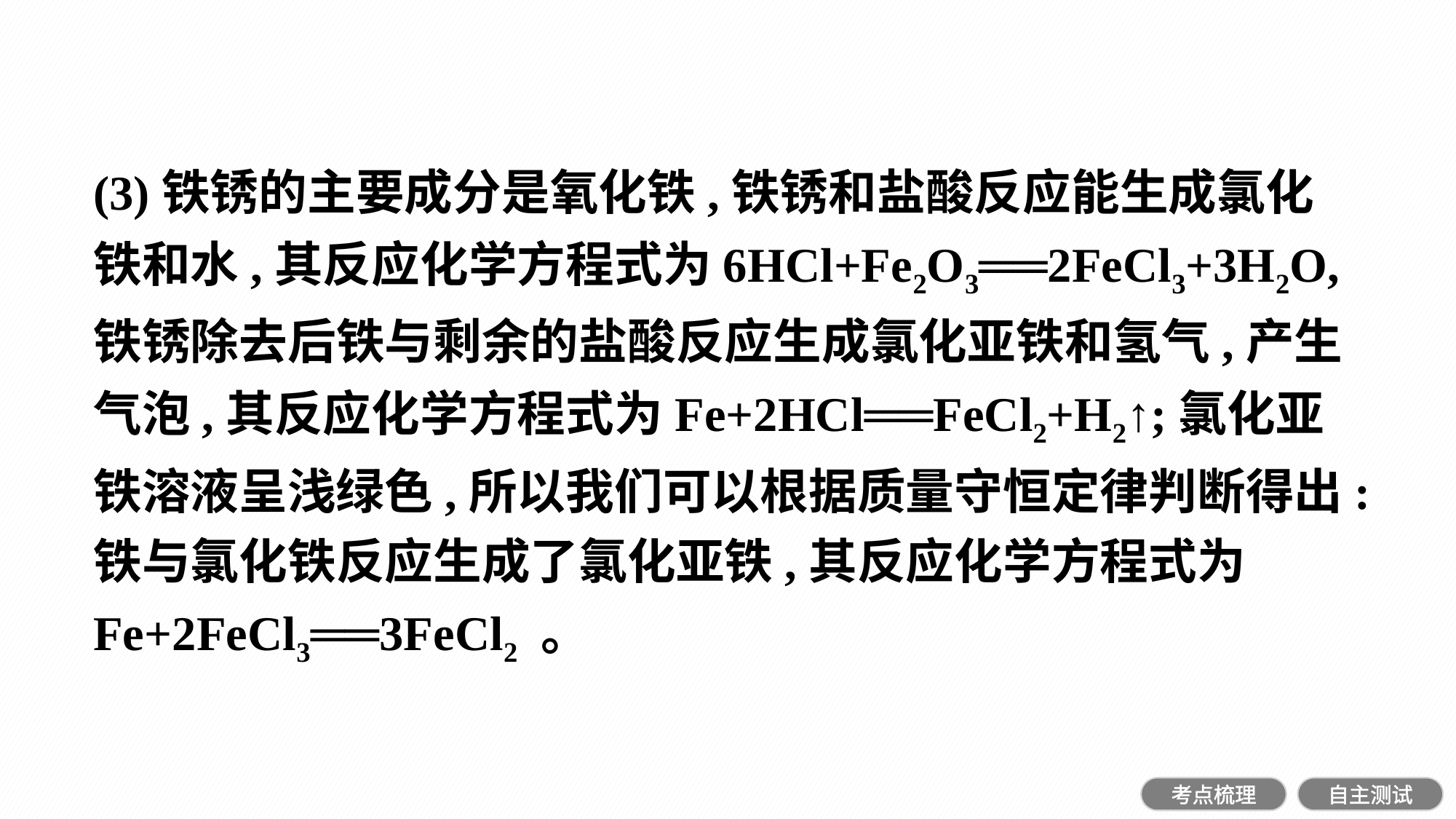

(3)铁锈的主要成分是氧化铁,铁锈和盐酸反应能生成氯化铁和水,其反应化学方程式为6HCl+Fe2O3══2FeCl3+3H2O,铁锈除去后铁与剩余的盐酸反应生成氯化亚铁和氢气,产生气泡,其反应化学方程式为Fe+2HCl══FeCl2+H2↑;氯化亚铁溶液呈浅绿色,所以我们可以根据质量守恒定律判断得出:铁与氯化铁反应生成了氯化亚铁,其反应化学方程式为Fe+2FeCl3══3FeCl2 。